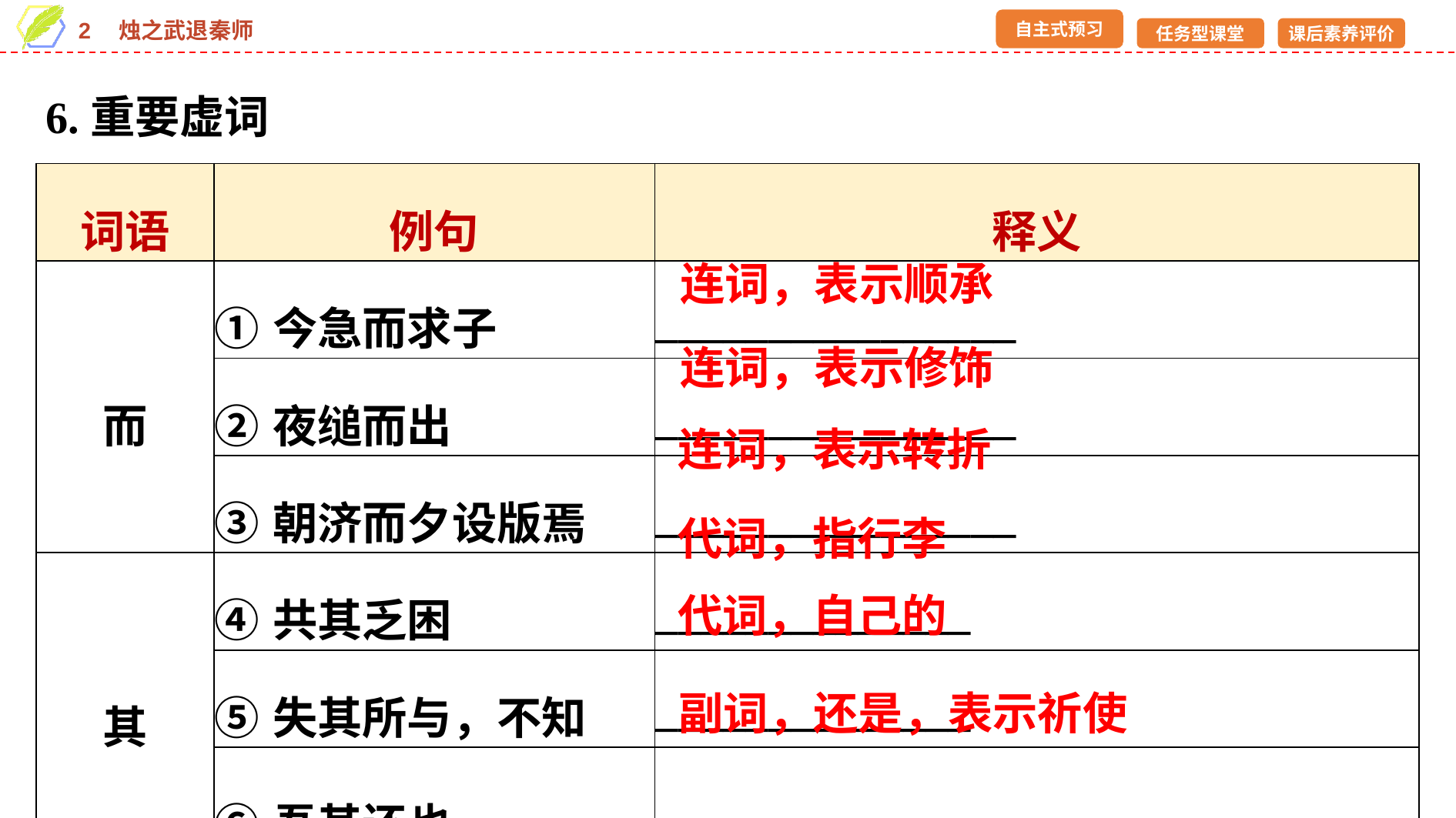

6.重要虚词
| 词语 | 例句 | 释义 |
| --- | --- | --- |
| 而 | ①今急而求子 | \_\_\_\_\_\_\_\_\_\_\_\_\_\_\_\_ |
|  | ②夜缒而出 | \_\_\_\_\_\_\_\_\_\_\_\_\_\_\_\_ |
|  | ③朝济而夕设版焉 | \_\_\_\_\_\_\_\_\_\_\_\_\_\_\_\_ |
| 其 | ④共其乏困 | \_\_\_\_\_\_\_\_\_\_\_\_\_\_ |
|  | ⑤失其所与，不知 | \_\_\_\_\_\_\_\_\_\_\_\_\_\_ |
|  | ⑥吾其还也 | \_\_\_\_\_\_\_\_\_\_\_\_\_\_\_\_\_\_\_\_\_\_ |
连词，表示顺承
连词，表示修饰
连词，表示转折
代词，指行李
代词，自己的
副词，还是，表示祈使